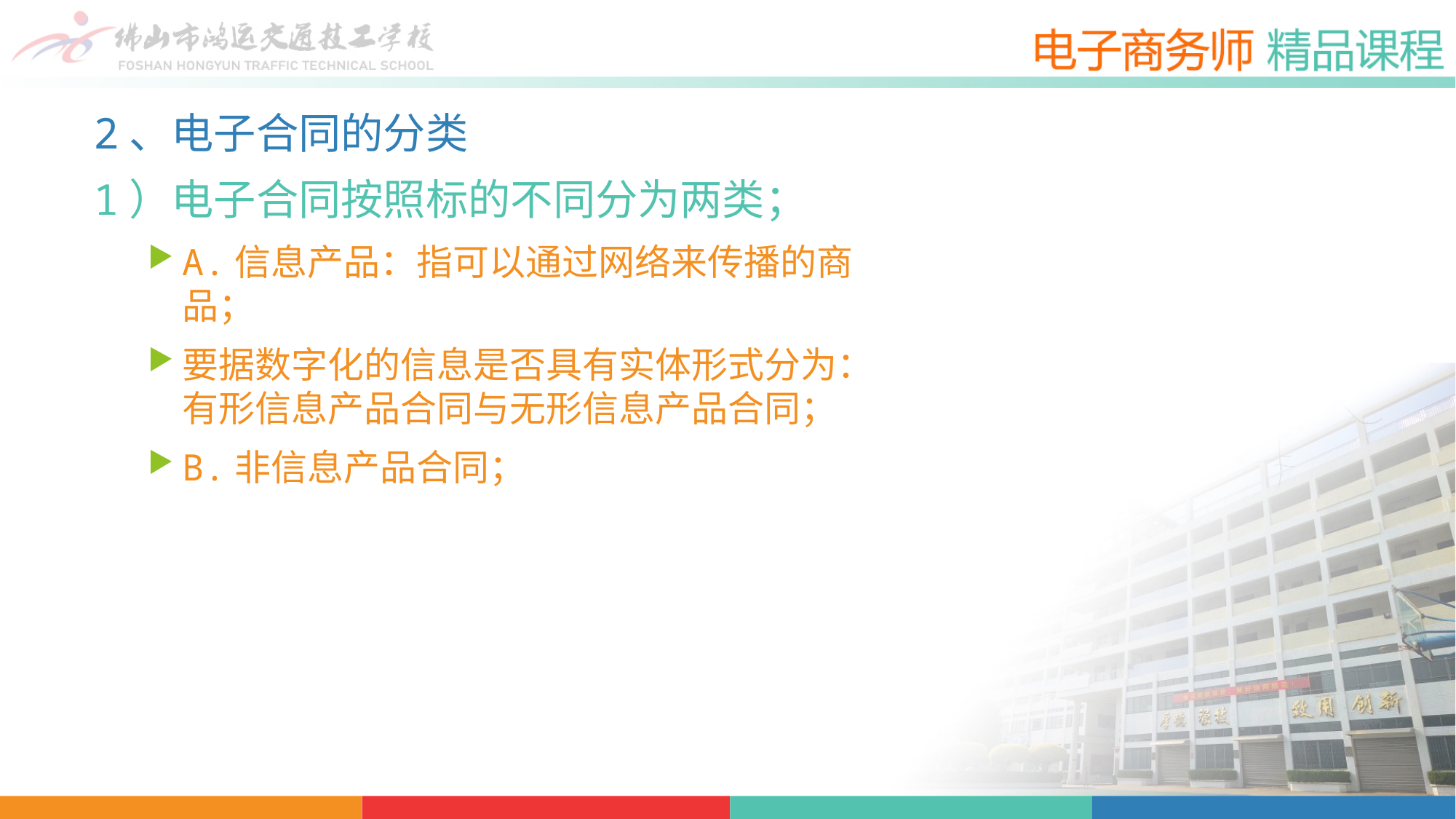

2、电子合同的分类
1）电子合同按照标的不同分为两类；
A.信息产品：指可以通过网络来传播的商品；
要据数字化的信息是否具有实体形式分为：有形信息产品合同与无形信息产品合同；
B.非信息产品合同；